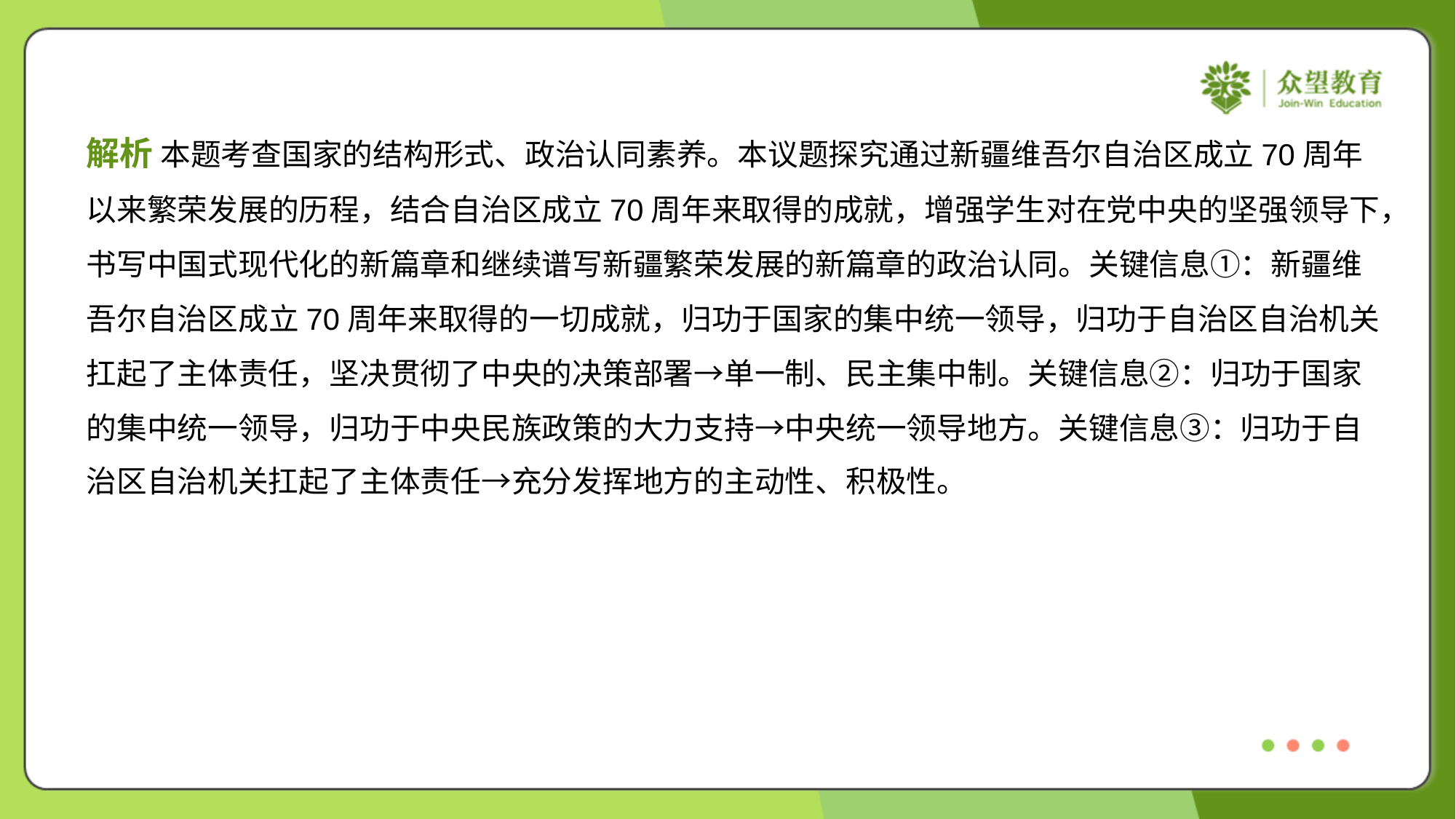

解析 本题考查国家的结构形式、政治认同素养。本议题探究通过新疆维吾尔自治区成立70周年
以来繁荣发展的历程，结合自治区成立70周年来取得的成就，增强学生对在党中央的坚强领导下，
书写中国式现代化的新篇章和继续谱写新疆繁荣发展的新篇章的政治认同。关键信息①：新疆维
吾尔自治区成立70周年来取得的一切成就，归功于国家的集中统一领导，归功于自治区自治机关
扛起了主体责任，坚决贯彻了中央的决策部署→单一制、民主集中制。关键信息②：归功于国家
的集中统一领导，归功于中央民族政策的大力支持→中央统一领导地方。关键信息③：归功于自
治区自治机关扛起了主体责任→充分发挥地方的主动性、积极性。